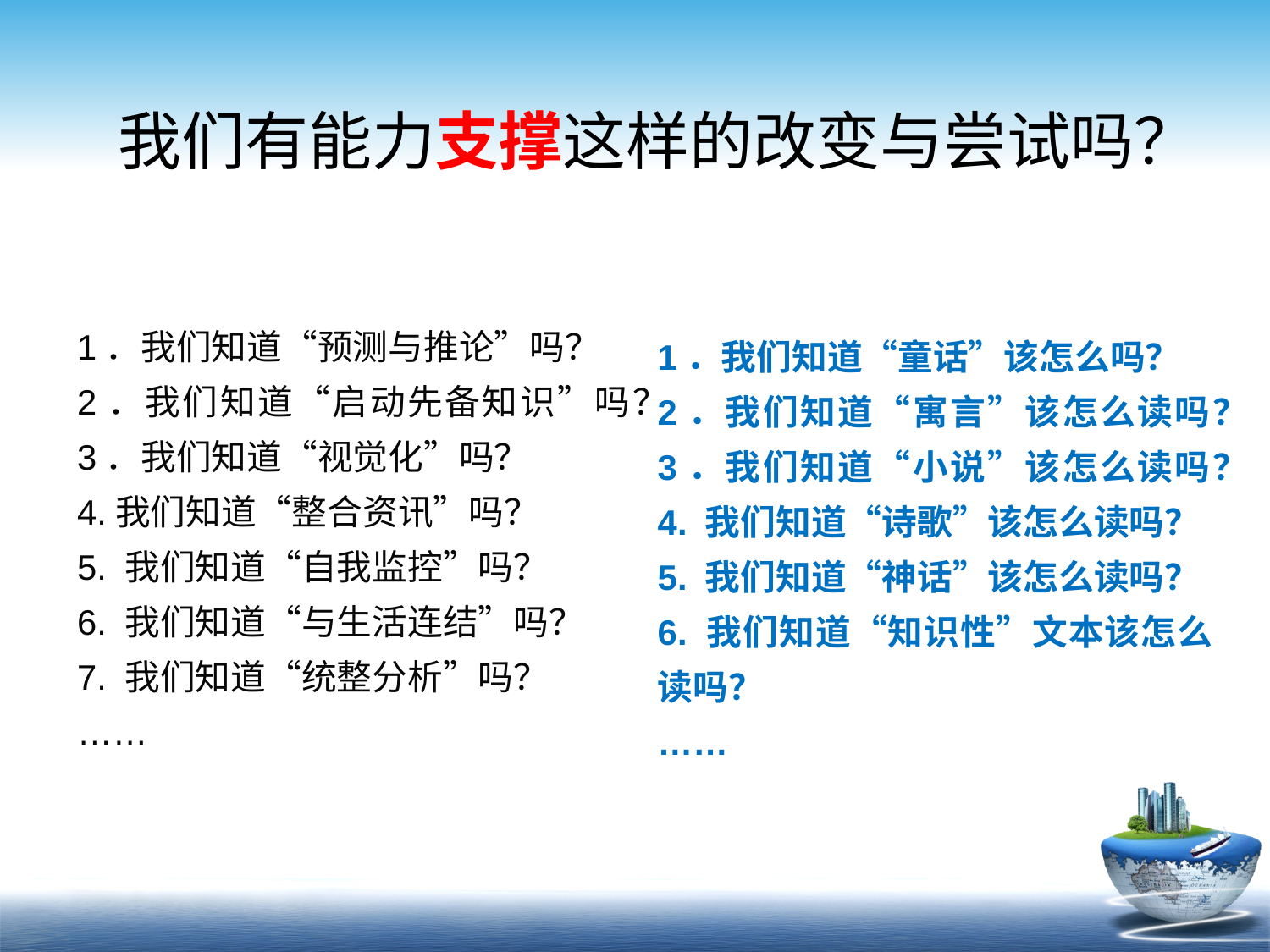

我们有能力支撑这样的改变与尝试吗？

1．我们知道“预测与推论”吗？
2．我们知道“启动先备知识”吗？
3．我们知道“视觉化”吗？
4.我们知道“整合资讯”吗？
5. 我们知道“自我监控”吗？
6. 我们知道“与生活连结”吗？
7. 我们知道“统整分析”吗？
……

1．我们知道“童话”该怎么吗？
2．我们知道“寓言”该怎么读吗？
3．我们知道“小说”该怎么读吗？
4. 我们知道“诗歌”该怎么读吗？
5. 我们知道“神话”该怎么读吗？
6. 我们知道“知识性”文本该怎么读吗？
……